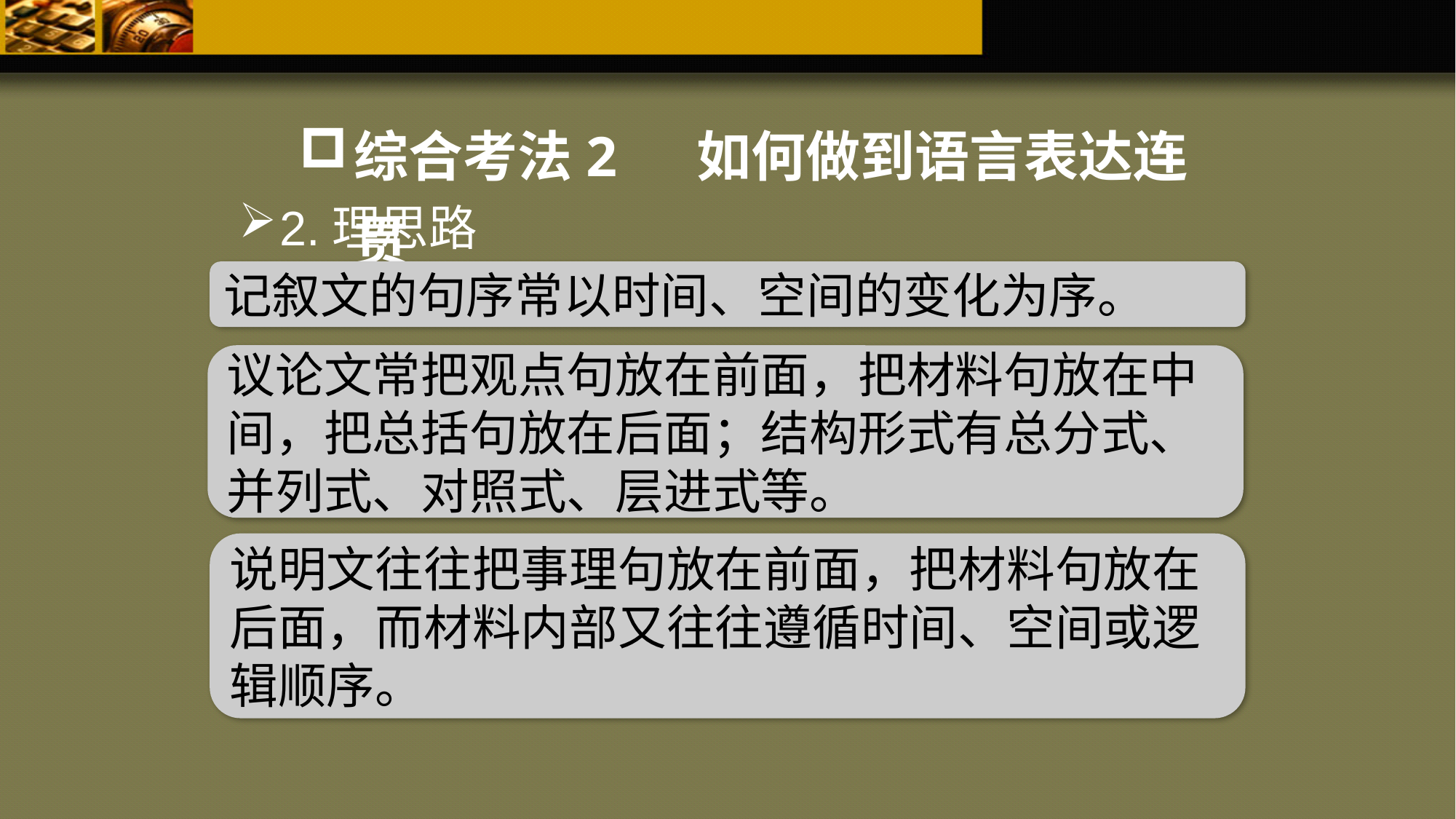

综合考法2  如何做到语言表达连贯
2.理思路
记叙文的句序常以时间、空间的变化为序。
议论文常把观点句放在前面，把材料句放在中间，把总括句放在后面；结构形式有总分式、并列式、对照式、层进式等。
说明文往往把事理句放在前面，把材料句放在后面，而材料内部又往往遵循时间、空间或逻辑顺序。